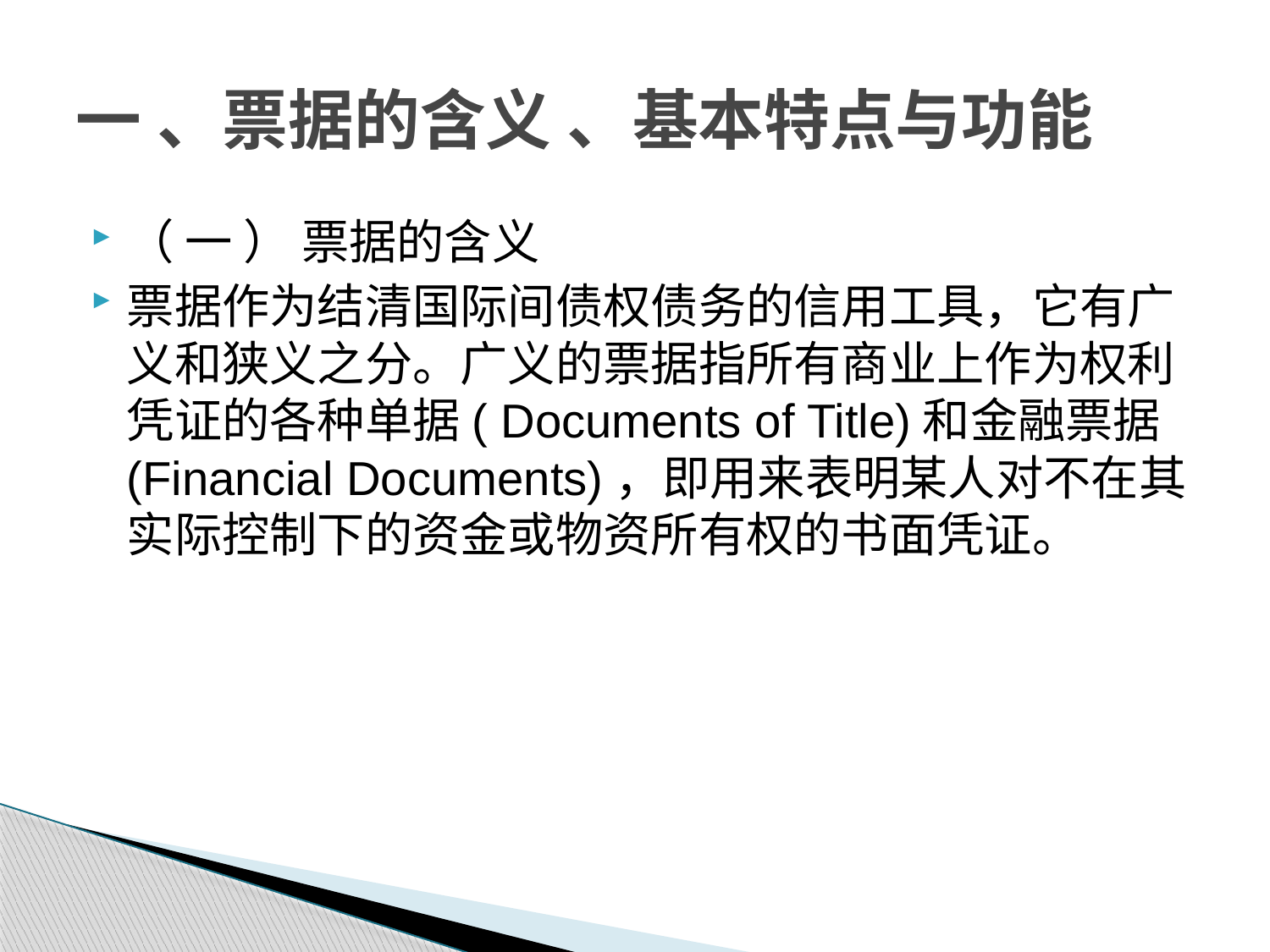

# 一 、票据的含义 、基本特点与功能
（ 一 ） 票据的含义
票据作为结清国际间债权债务的信用工具，它有广义和狭义之分。广义的票据指所有商业上作为权利凭证的各种单据( Documents of Title)和金融票据(Financial Documents)，即用来表明某人对不在其实际控制下的资金或物资所有权的书面凭证。